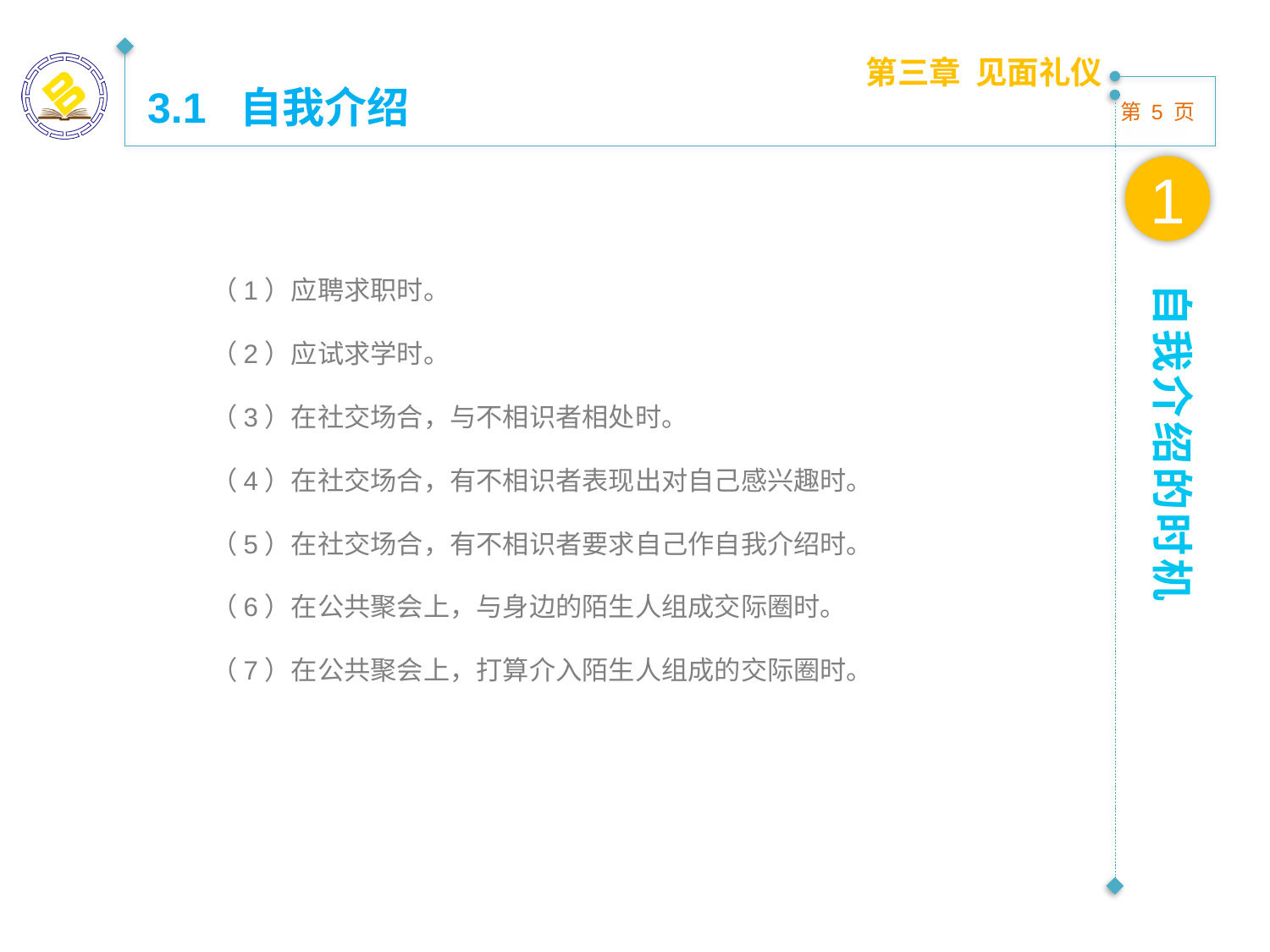

第三章  见面礼仪
3.1  自我介绍
1
（1）应聘求职时。
（2）应试求学时。
（3）在社交场合，与不相识者相处时。
（4）在社交场合，有不相识者表现出对自己感兴趣时。
（5）在社交场合，有不相识者要求自己作自我介绍时。
（6）在公共聚会上，与身边的陌生人组成交际圈时。
（7）在公共聚会上，打算介入陌生人组成的交际圈时。
自我介绍的时机